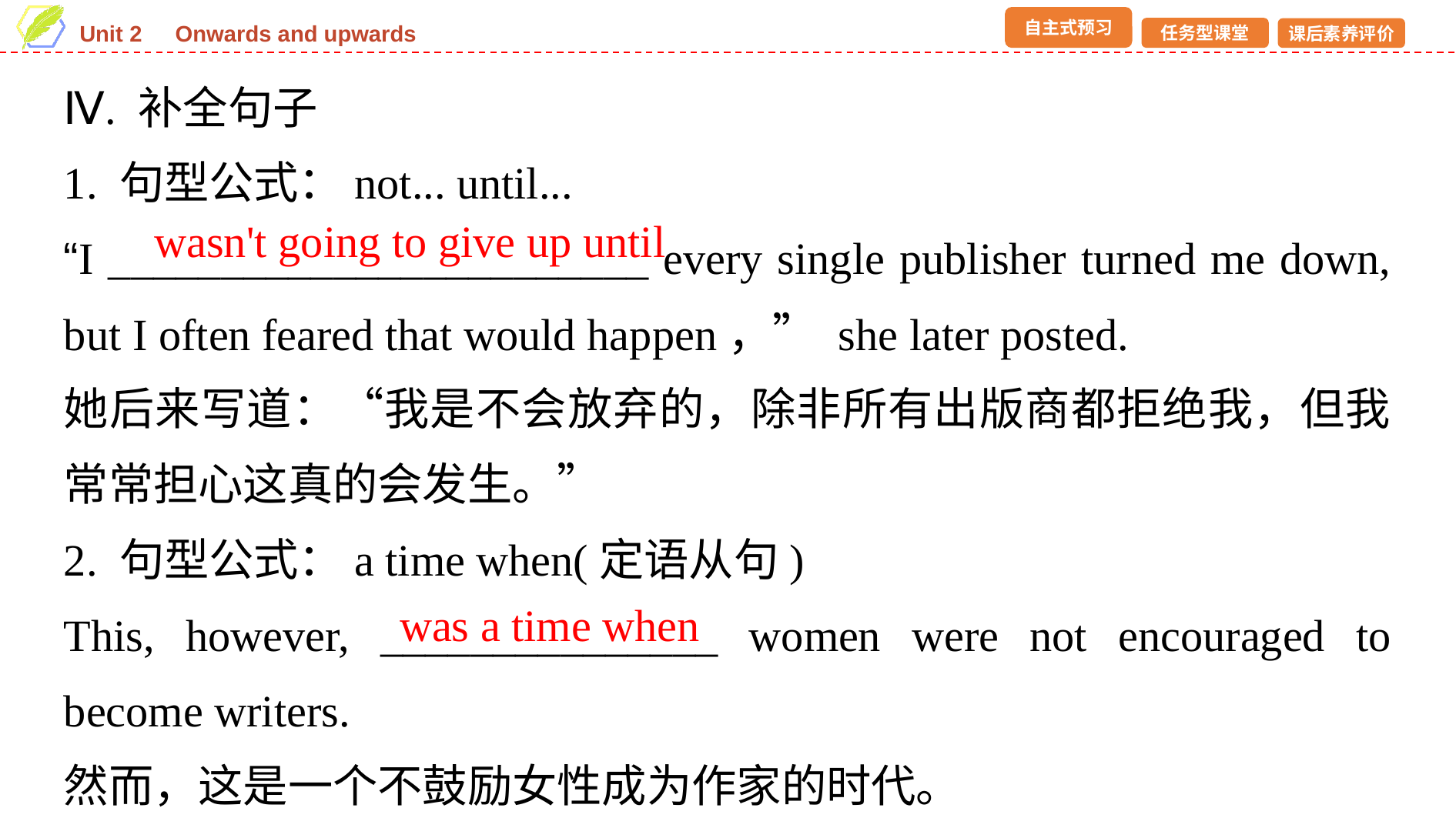

Ⅳ. 补全句子
1. 句型公式：not... until...
“I ________________________ every single publisher turned me down, but I often feared that would happen，” she later posted.
她后来写道：“我是不会放弃的，除非所有出版商都拒绝我，但我常常担心这真的会发生。”
2. 句型公式：a time when(定语从句)
This, however, _______________ women were not encouraged to become writers.
然而，这是一个不鼓励女性成为作家的时代。
wasn't going to give up until
was a time when